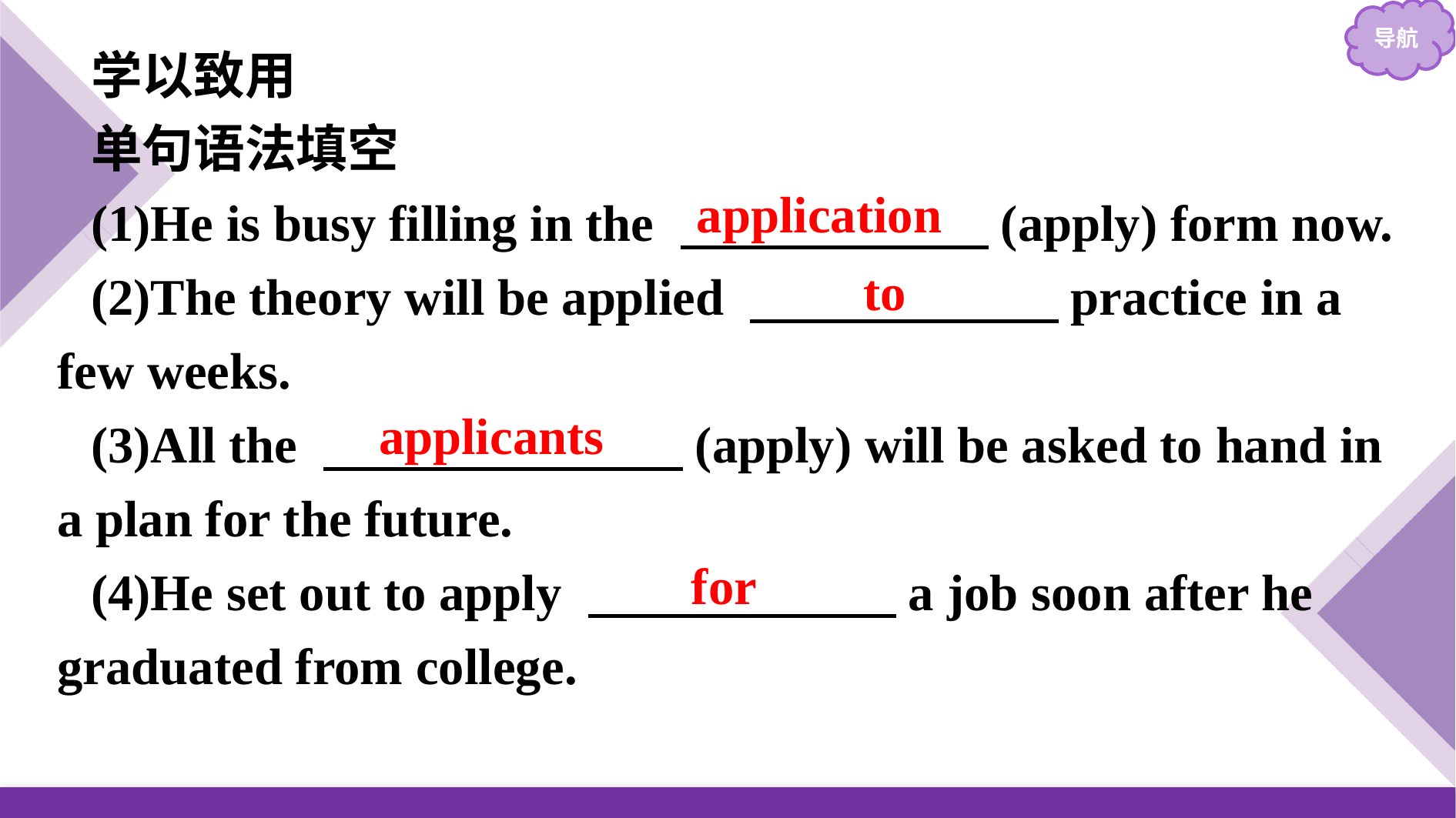

学以致用
单句语法填空
(1)He is busy filling in the 　　　　　　(apply) form now.
(2)The theory will be applied 　　　　　　practice in a few weeks.
(3)All the 　　　　　　　(apply) will be asked to hand in a plan for the future.
(4)He set out to apply 　　　　　　a job soon after he graduated from college.
application
to
applicants
for